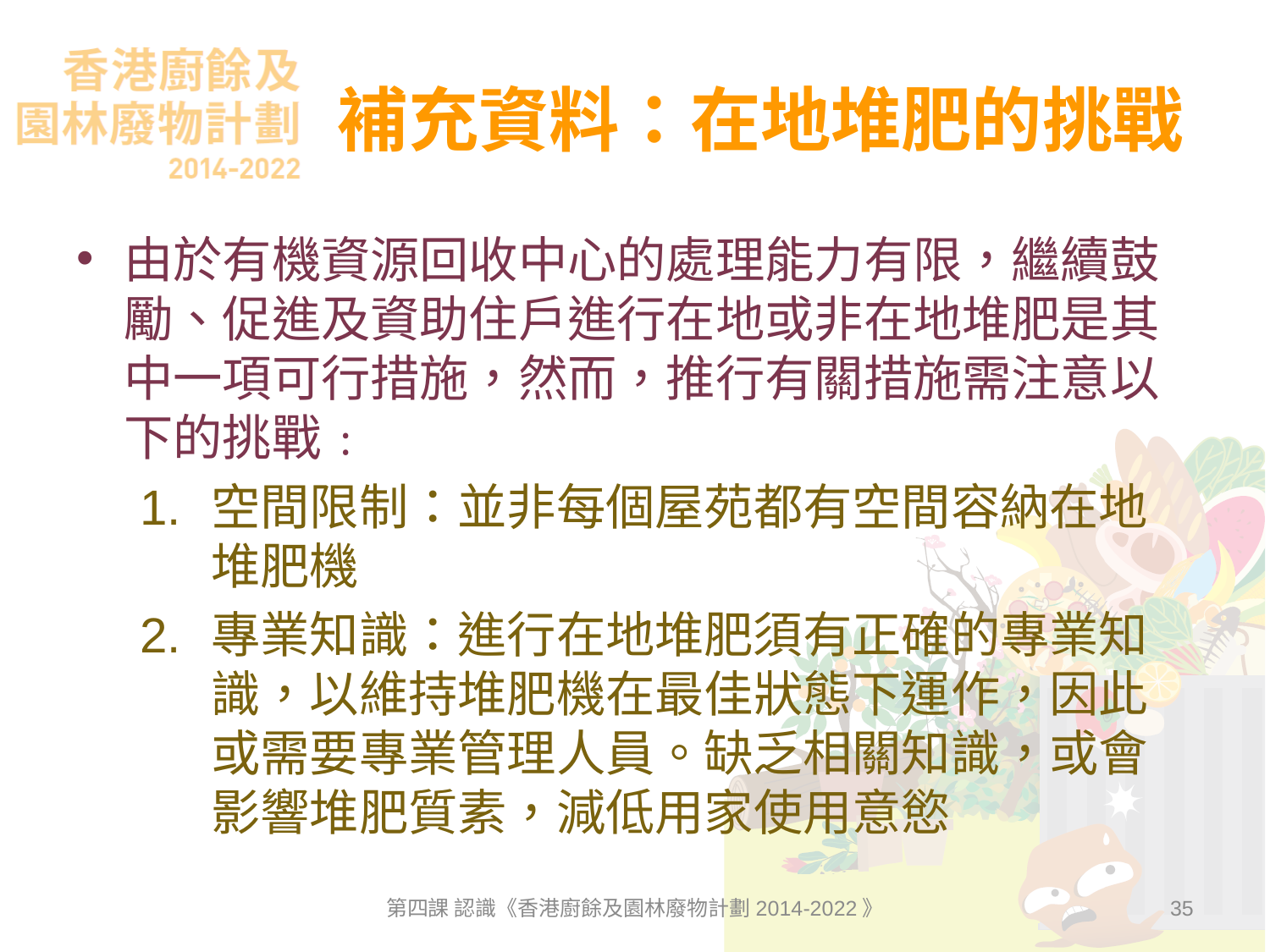

# 補充資料：在地堆肥的挑戰
由於有機資源回收中心的處理能力有限，繼續鼓勵、促進及資助住戶進行在地或非在地堆肥是其中一項可行措施，然而，推行有關措施需注意以下的挑戰﹕
空間限制：並非每個屋苑都有空間容納在地堆肥機
專業知識：進行在地堆肥須有正確的專業知識，以維持堆肥機在最佳狀態下運作，因此或需要專業管理人員。缺乏相關知識，或會影響堆肥質素，減低用家使用意慾
第四課 認識《香港廚餘及園林廢物計劃2014-2022》
35